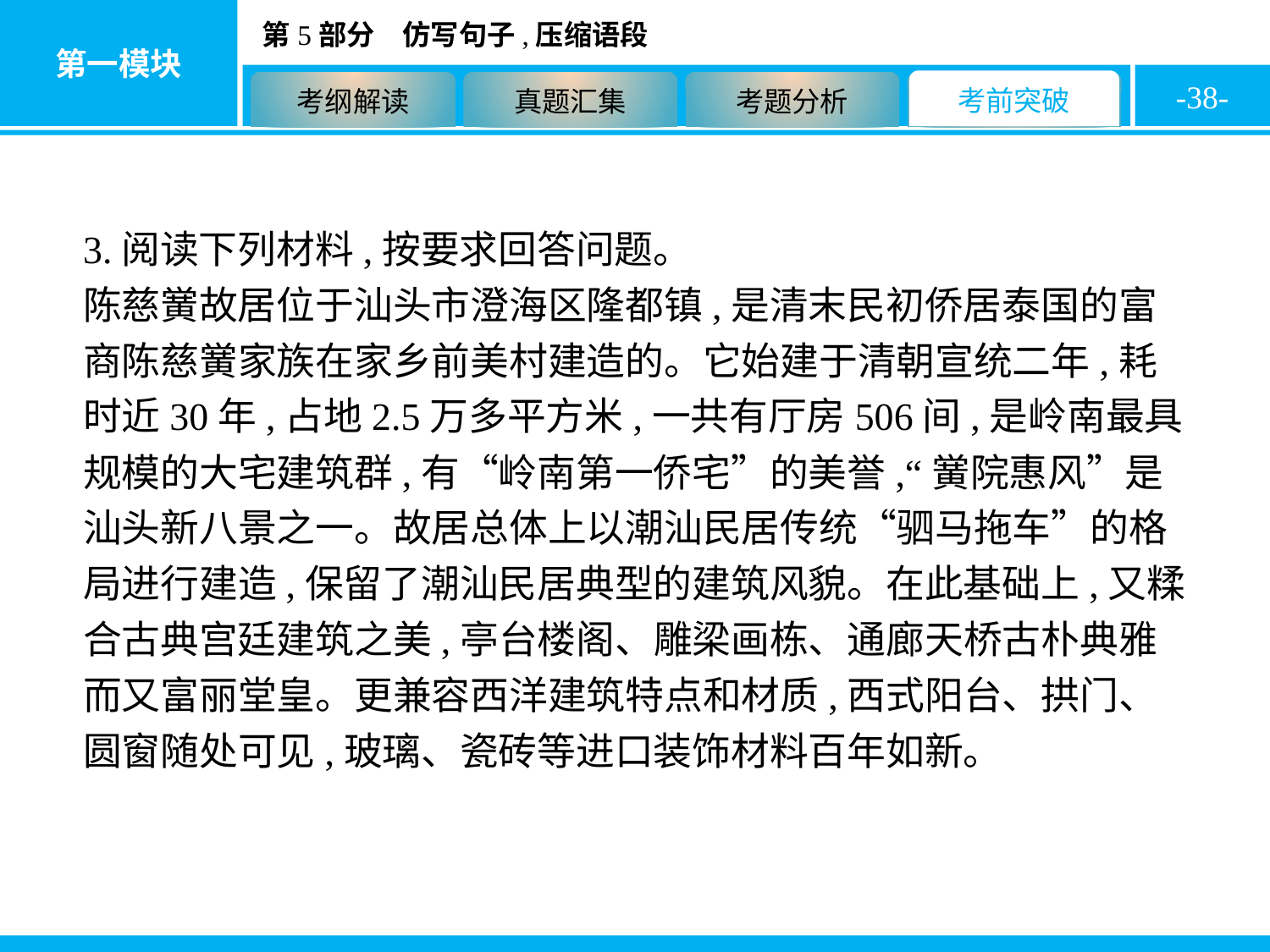

-38-
3.阅读下列材料,按要求回答问题。
陈慈黉故居位于汕头市澄海区隆都镇,是清末民初侨居泰国的富商陈慈黉家族在家乡前美村建造的。它始建于清朝宣统二年,耗时近30年,占地2.5万多平方米,一共有厅房506间,是岭南最具规模的大宅建筑群,有“岭南第一侨宅”的美誉,“黉院惠风”是汕头新八景之一。故居总体上以潮汕民居传统“驷马拖车”的格局进行建造,保留了潮汕民居典型的建筑风貌。在此基础上,又糅合古典宫廷建筑之美,亭台楼阁、雕梁画栋、通廊天桥古朴典雅而又富丽堂皇。更兼容西洋建筑特点和材质,西式阳台、拱门、圆窗随处可见,玻璃、瓷砖等进口装饰材料百年如新。